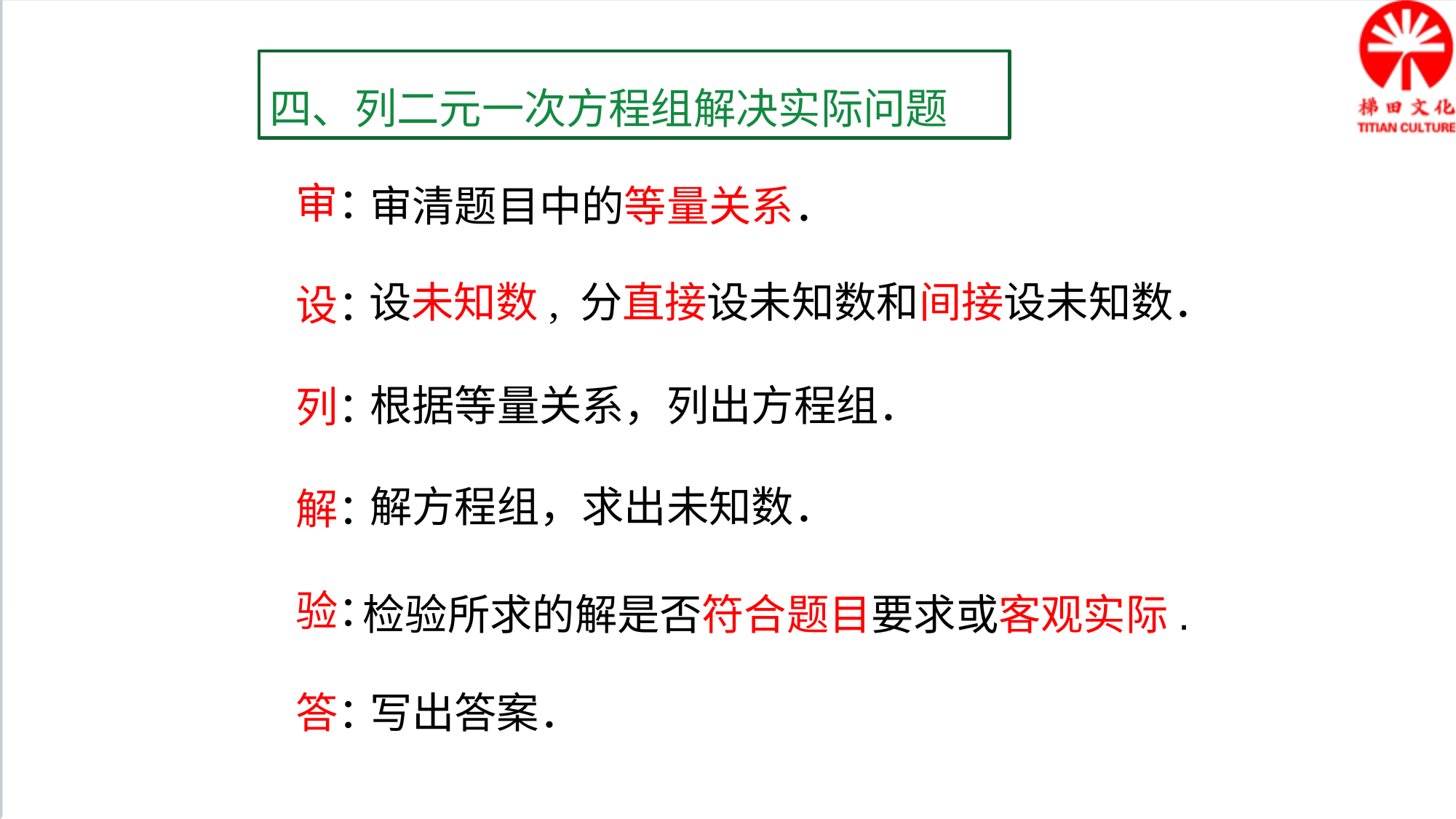

四、列二元一次方程组解决实际问题
审：

设：

列：

解：

验：

答：
审清题目中的等量关系．
设未知数, 分直接设未知数和间接设未知数．
根据等量关系，列出方程组．
解方程组，求出未知数．
检验所求的解是否符合题目要求或客观实际.
写出答案．